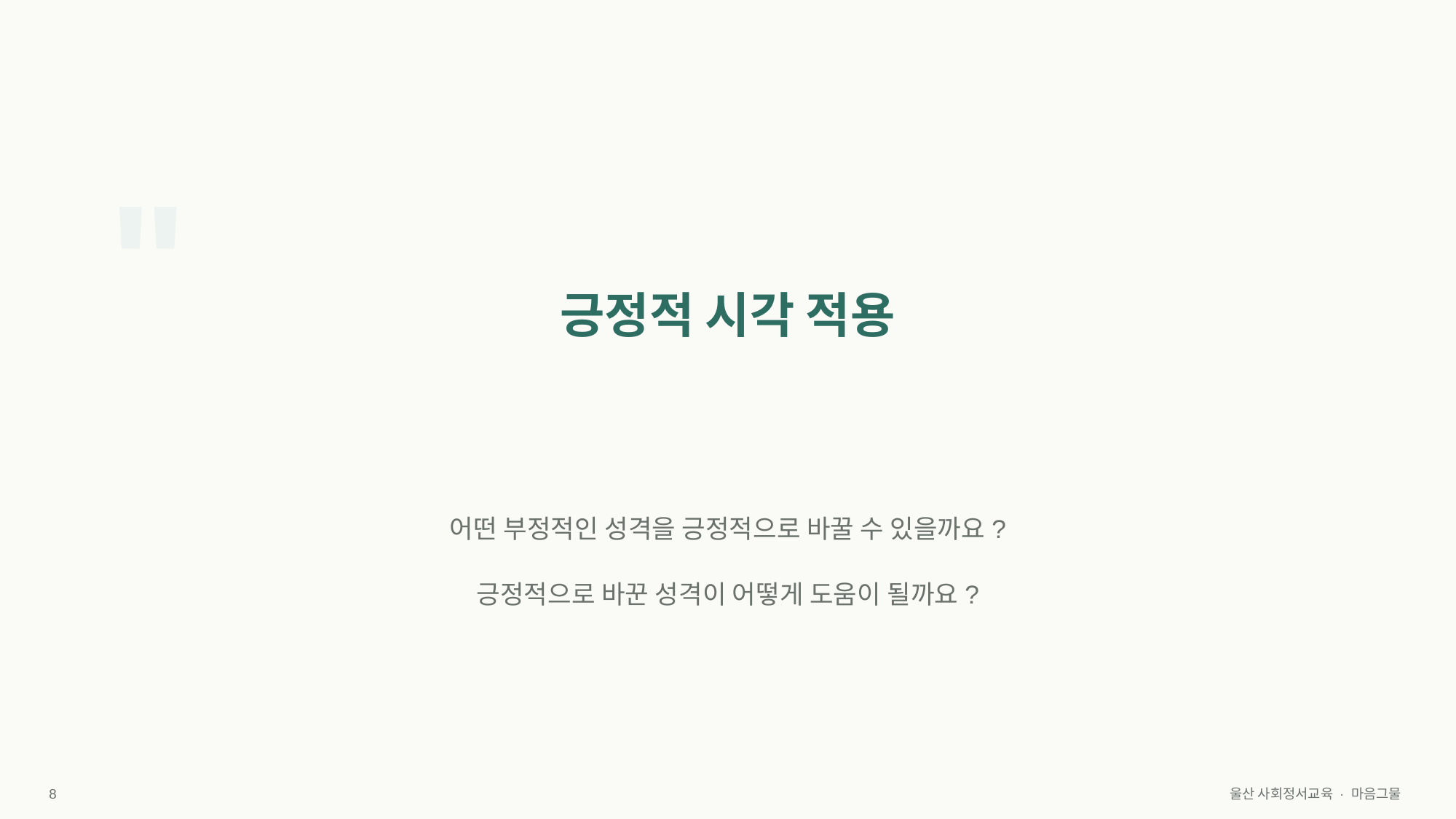

"
긍정적 시각 적용
어떤 부정적인 성격을 긍정적으로 바꿀 수 있을까요?
긍정적으로 바꾼 성격이 어떻게 도움이 될까요?
8
울산 사회정서교육 · 마음그물